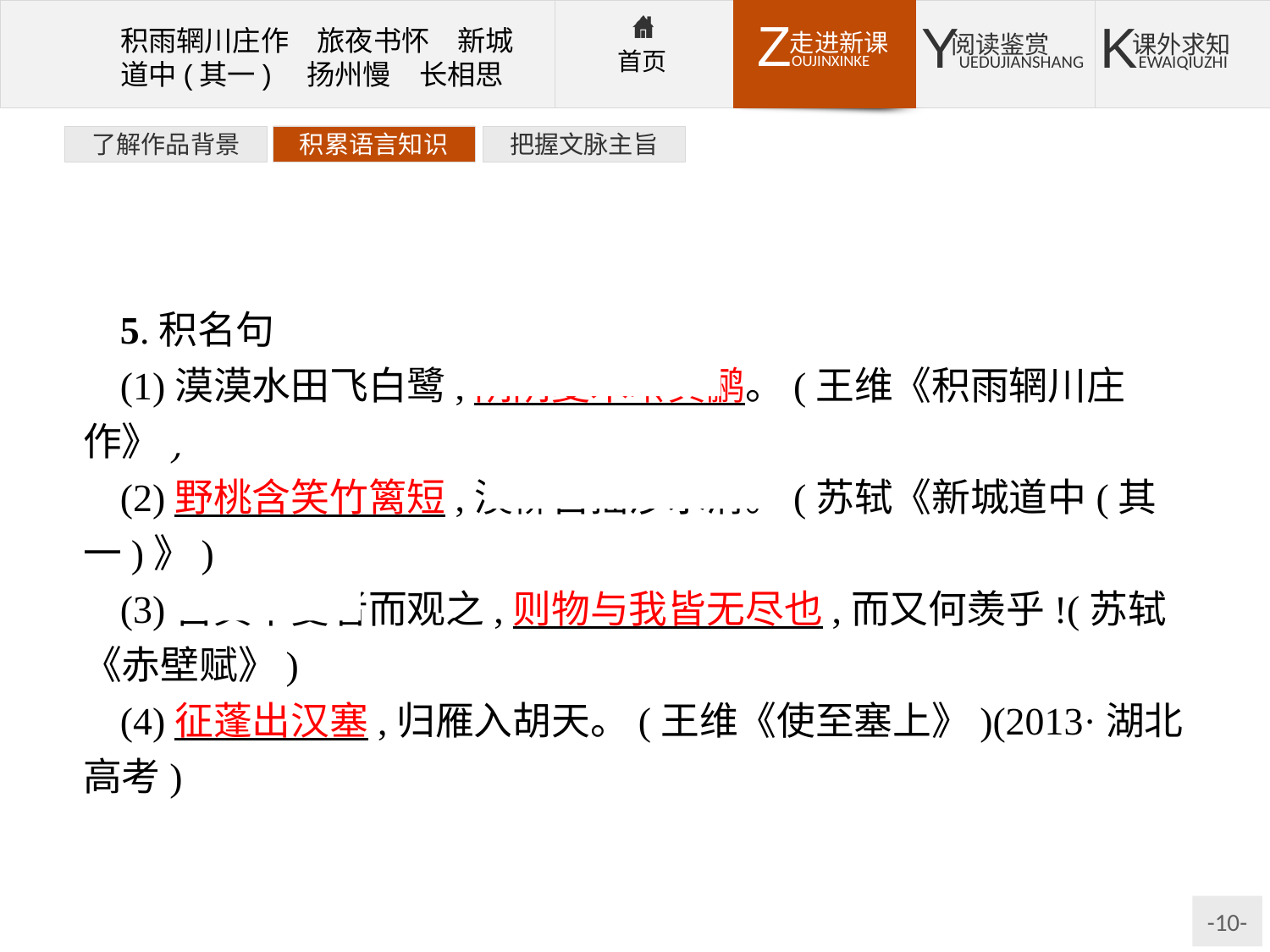

了解作品背景
积累语言知识
把握文脉主旨
5.积名句
(1)漠漠水田飞白鹭,阴阴夏木啭黄鹂。(王维《积雨辋川庄作》)
(2)野桃含笑竹篱短,溪柳自摇沙水清。(苏轼《新城道中(其一)》)
(3)自其不变者而观之,则物与我皆无尽也,而又何羡乎!(苏轼《赤壁赋》)
(4)征蓬出汉塞,归雁入胡天。(王维《使至塞上》)(2013·湖北高考)